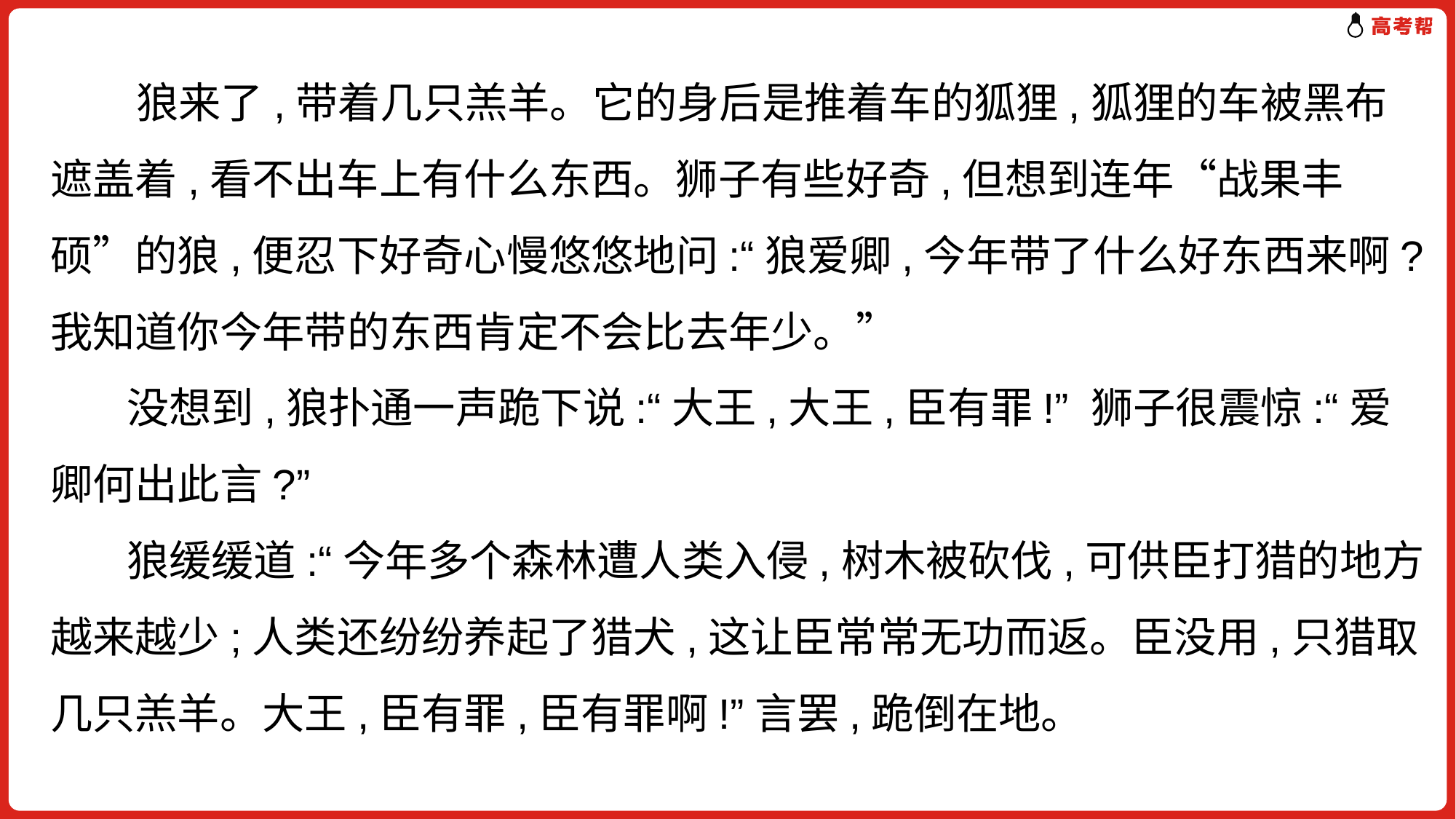

狼来了,带着几只羔羊。它的身后是推着车的狐狸,狐狸的车被黑布遮盖着,看不出车上有什么东西。狮子有些好奇,但想到连年“战果丰硕”的狼,便忍下好奇心慢悠悠地问:“狼爱卿,今年带了什么好东西来啊?我知道你今年带的东西肯定不会比去年少。”
       没想到,狼扑通一声跪下说:“大王,大王,臣有罪!” 狮子很震惊:“爱卿何出此言?”
       狼缓缓道:“今年多个森林遭人类入侵,树木被砍伐,可供臣打猎的地方越来越少;人类还纷纷养起了猎犬,这让臣常常无功而返。臣没用,只猎取几只羔羊。大王,臣有罪,臣有罪啊!”言罢,跪倒在地。